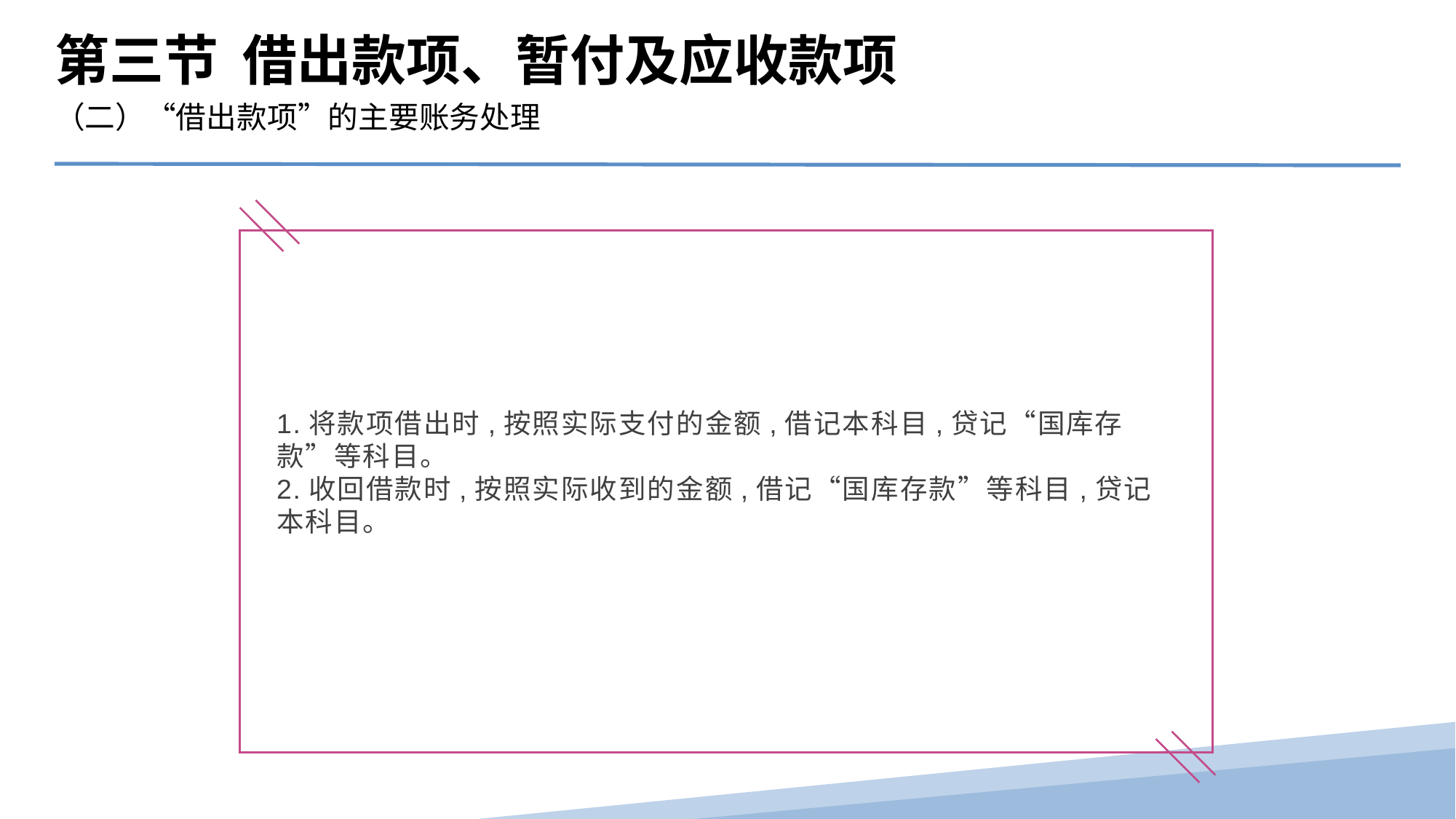

第三节  借出款项、暂付及应收款项
（二）“借出款项”的主要账务处理

1.将款项借出时,按照实际支付的金额,借记本科目,贷记“国库存款”等科目。
2.收回借款时,按照实际收到的金额,借记“国库存款”等科目,贷记本科目。